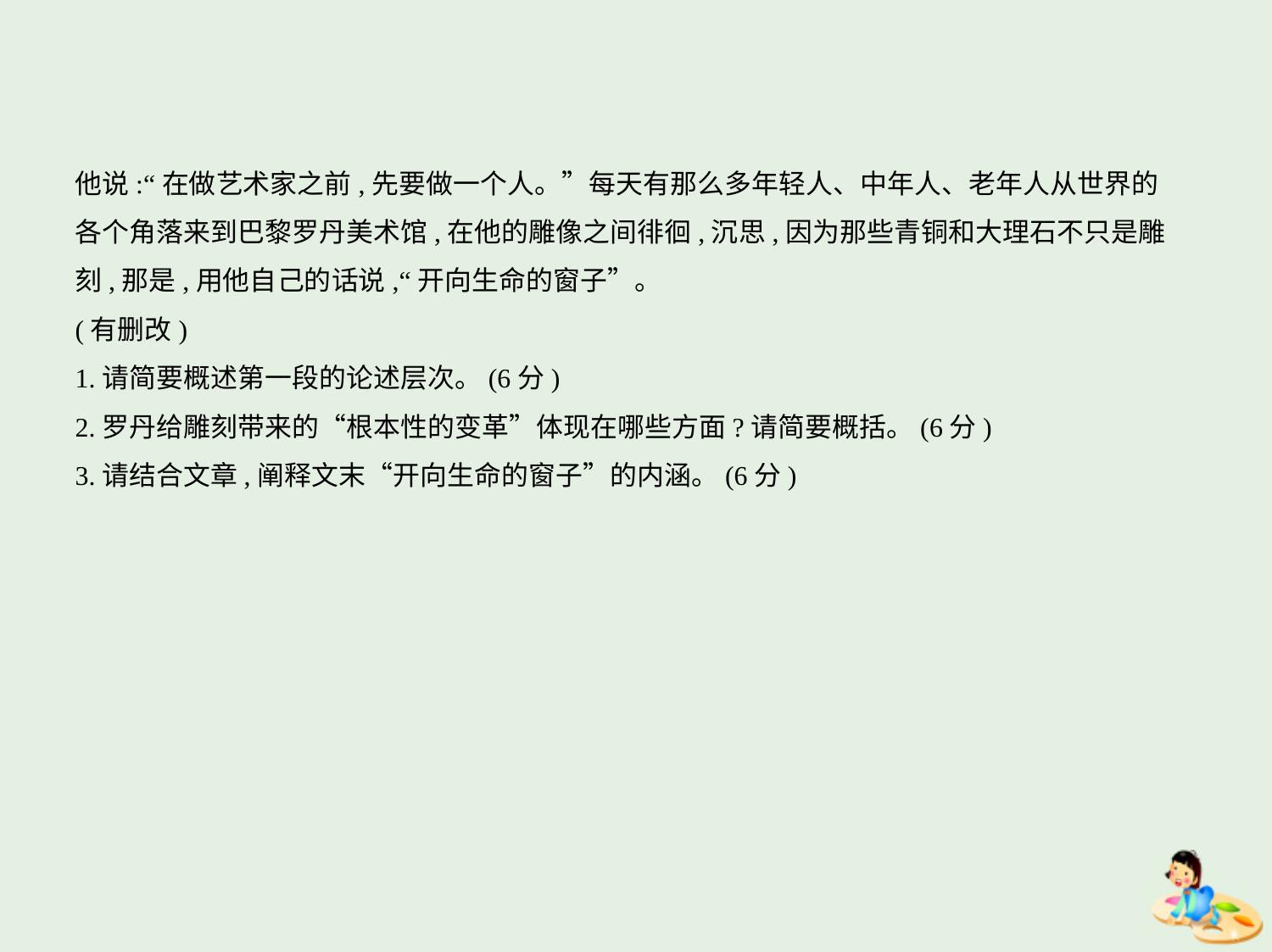

他说:“在做艺术家之前,先要做一个人。”每天有那么多年轻人、中年人、老年人从世界的
各个角落来到巴黎罗丹美术馆,在他的雕像之间徘徊,沉思,因为那些青铜和大理石不只是雕
刻,那是,用他自己的话说,“开向生命的窗子”。
(有删改)
1.请简要概述第一段的论述层次。(6分)
2.罗丹给雕刻带来的“根本性的变革”体现在哪些方面?请简要概括。(6分)
3.请结合文章,阐释文末“开向生命的窗子”的内涵。(6分)